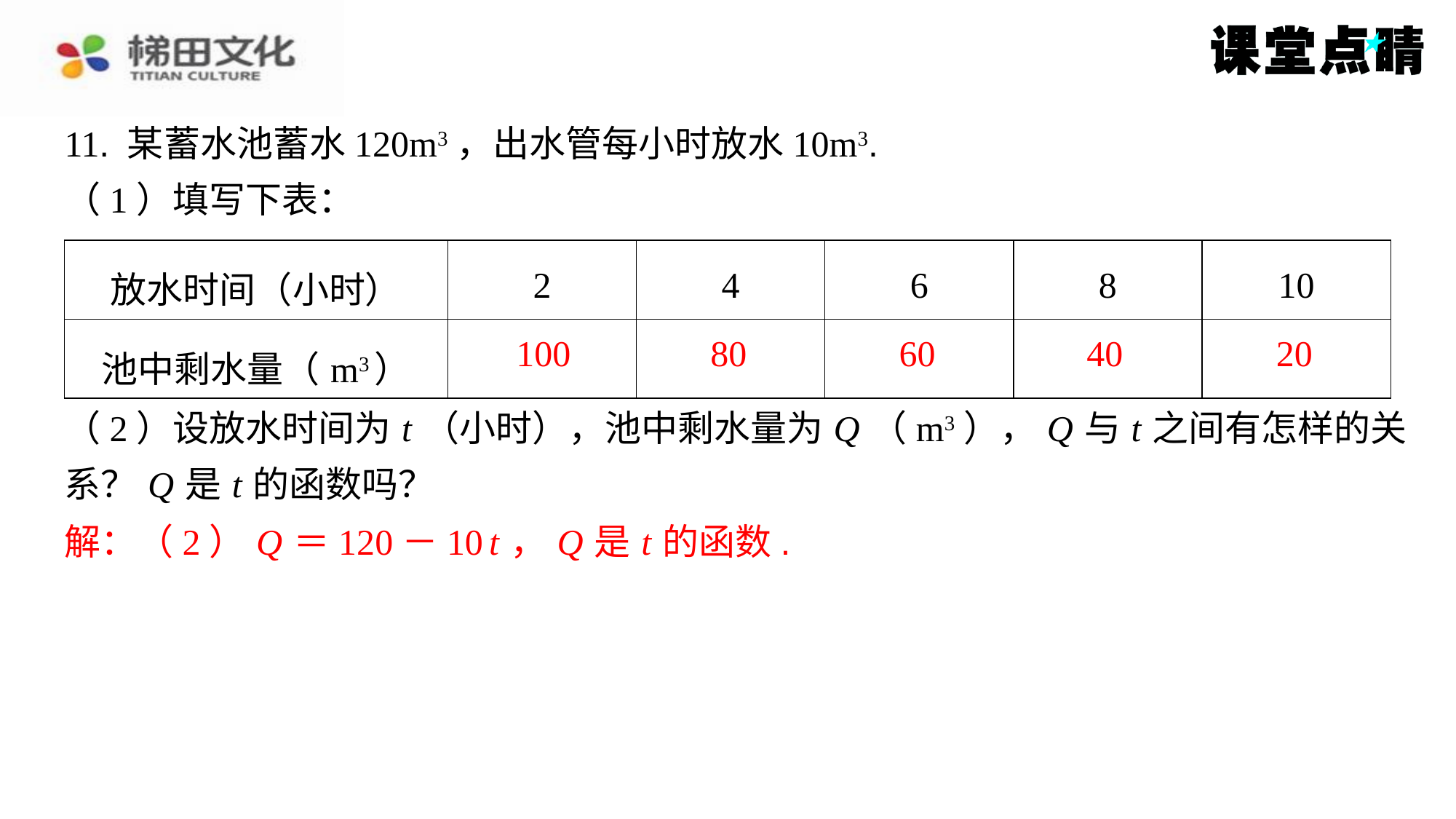

11. 某蓄水池蓄水120m3，出水管每小时放水10m3.
（1）填写下表：
| 放水时间（小时） | 2 | 4 | 6 | 8 | 10 |
| --- | --- | --- | --- | --- | --- |
| 池中剩水量（m3） | 100 | 80 | 60 | 40 | 20 |
100
80
60
40
20
（2）设放水时间为 t （小时），池中剩水量为 Q （m3）， Q 与 t 之间有怎样的关
系？ Q 是 t 的函数吗？
解：（2） Q ＝120－10 t ， Q 是 t 的函数.
解：（2） Q ＝120－10 t ， Q 是 t 的函数.